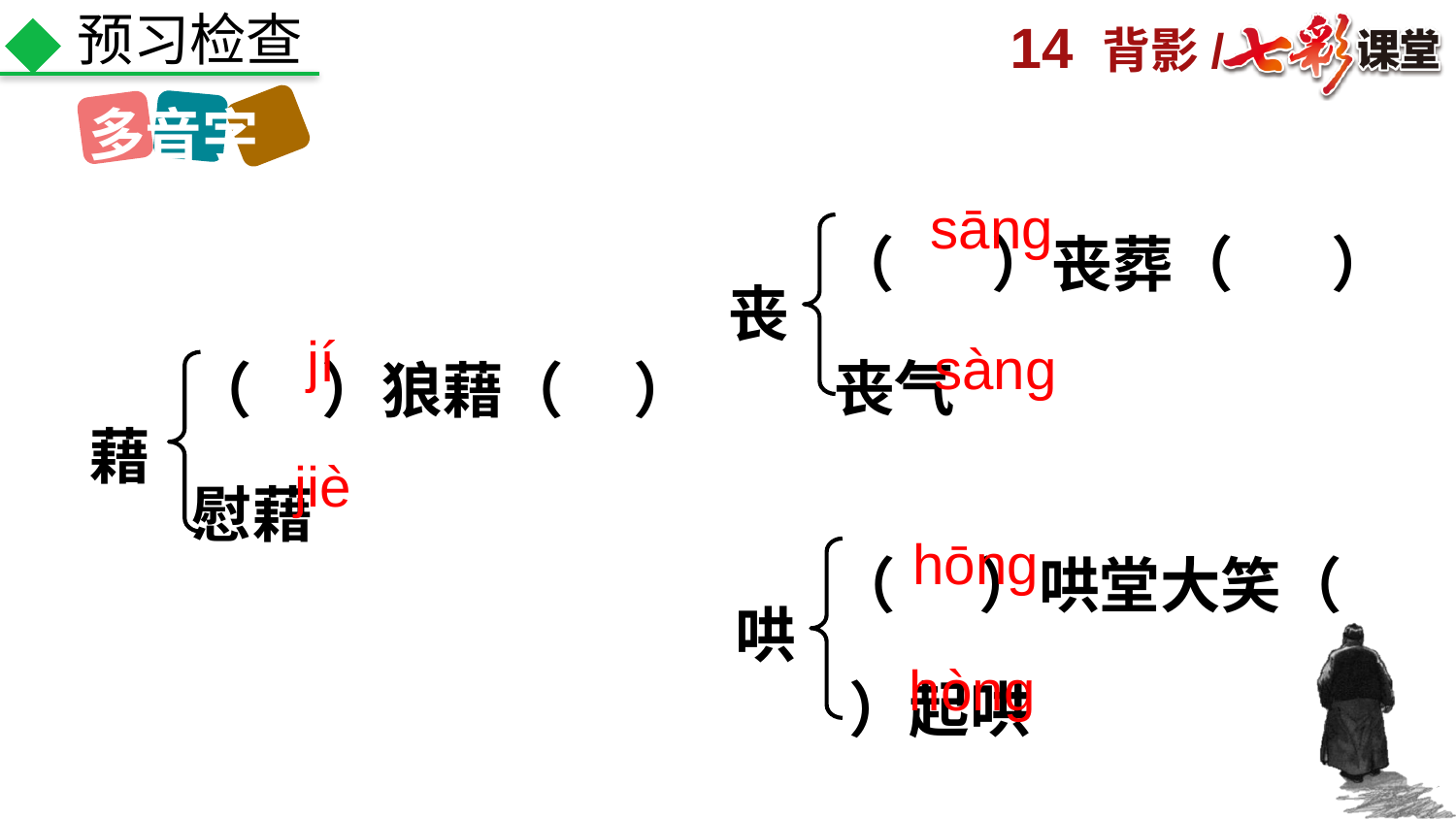

预习检查

多音字

（       ）丧葬（       ）丧气
sānɡ

丧
（     ）狼藉（     ）慰藉
jí
sànɡ

藉
jiè
（      ）哄堂大笑（      ）起哄
hōnɡ

哄
hònɡ